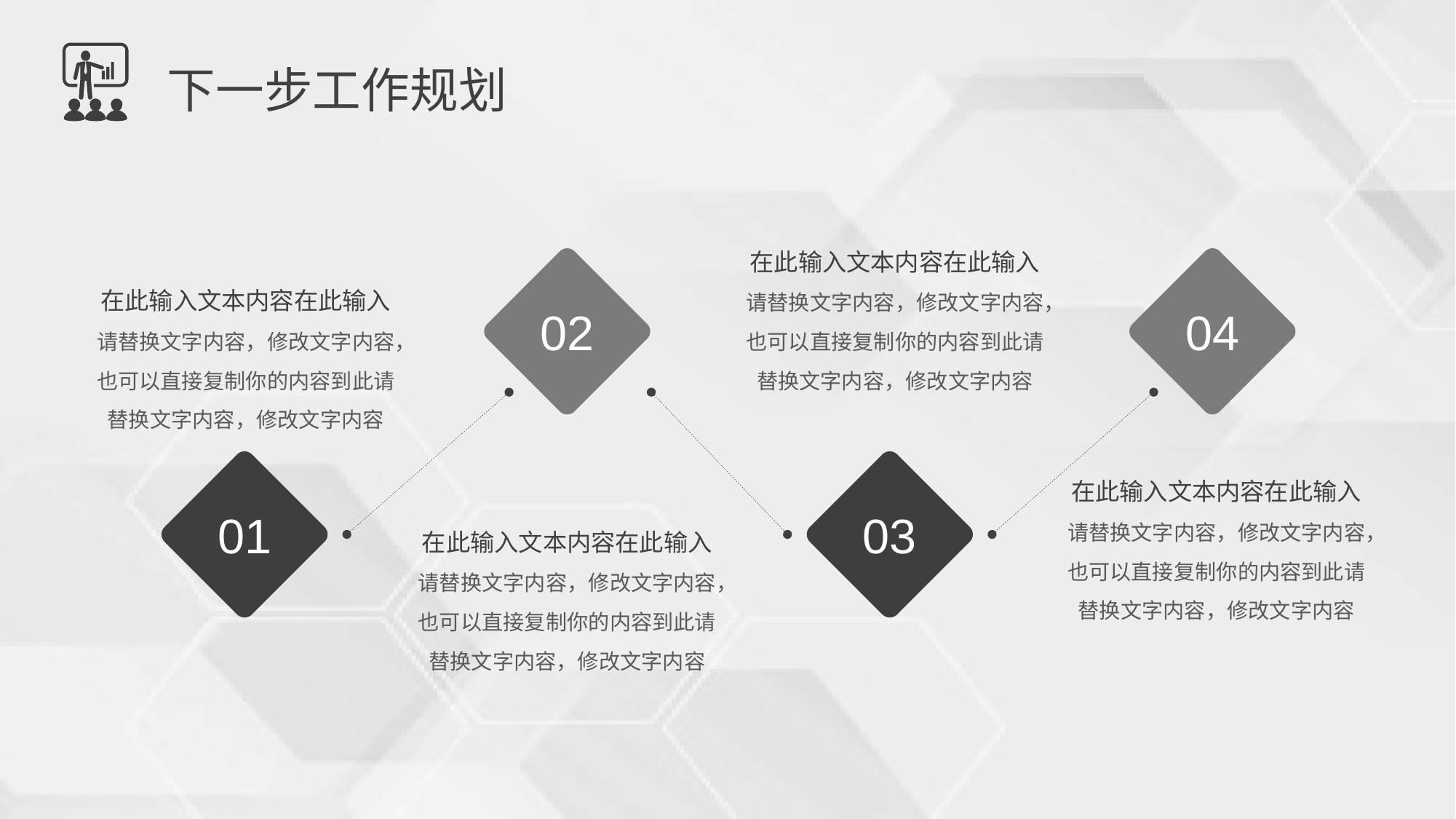

下一步工作规划
在此输入文本内容在此输入
请替换文字内容，修改文字内容，也可以直接复制你的内容到此请替换文字内容，修改文字内容
02
04
在此输入文本内容在此输入
请替换文字内容，修改文字内容，也可以直接复制你的内容到此请替换文字内容，修改文字内容
01
03
在此输入文本内容在此输入
请替换文字内容，修改文字内容，也可以直接复制你的内容到此请替换文字内容，修改文字内容
在此输入文本内容在此输入
请替换文字内容，修改文字内容，也可以直接复制你的内容到此请替换文字内容，修改文字内容